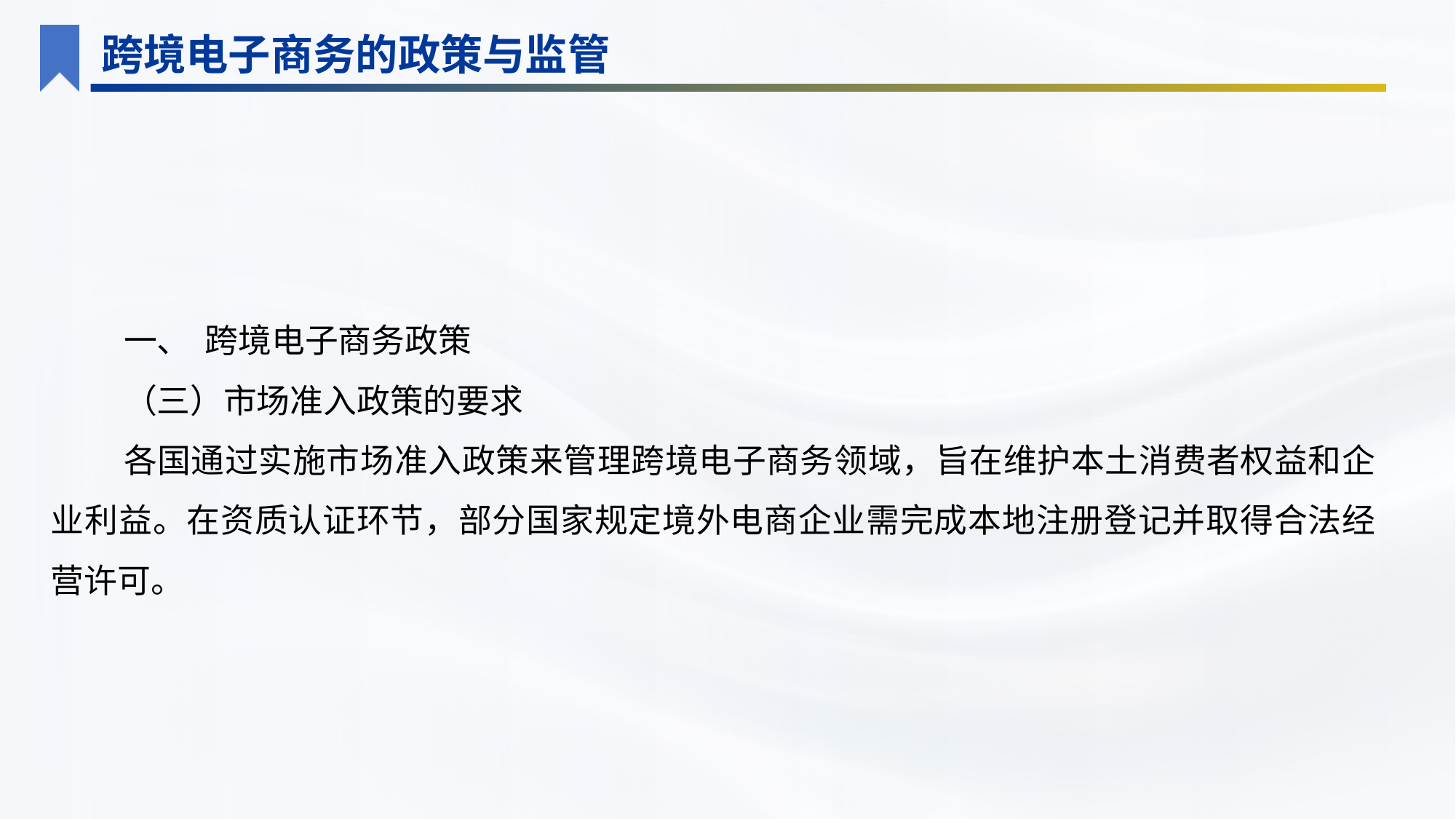

跨境电子商务的政策与监管
一、  跨境电子商务政策
（三）市场准入政策的要求
各国通过实施市场准入政策来管理跨境电子商务领域，旨在维护本土消费者权益和企业利益。在资质认证环节，部分国家规定境外电商企业需完成本地注册登记并取得合法经营许可。